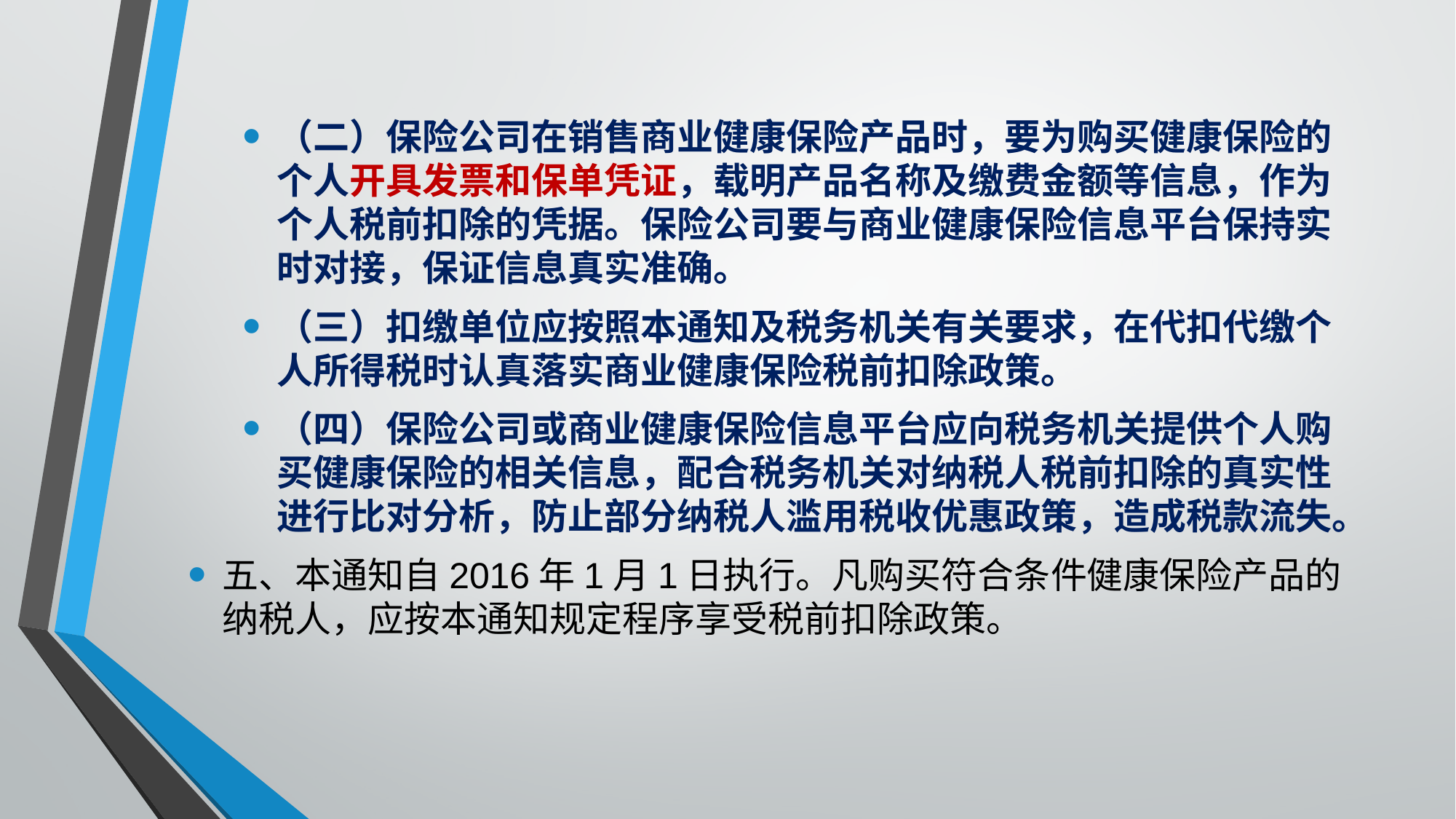

（二）保险公司在销售商业健康保险产品时，要为购买健康保险的个人开具发票和保单凭证，载明产品名称及缴费金额等信息，作为个人税前扣除的凭据。保险公司要与商业健康保险信息平台保持实时对接，保证信息真实准确。
（三）扣缴单位应按照本通知及税务机关有关要求，在代扣代缴个人所得税时认真落实商业健康保险税前扣除政策。
（四）保险公司或商业健康保险信息平台应向税务机关提供个人购买健康保险的相关信息，配合税务机关对纳税人税前扣除的真实性进行比对分析，防止部分纳税人滥用税收优惠政策，造成税款流失。
五、本通知自2016年1月1日执行。凡购买符合条件健康保险产品的纳税人，应按本通知规定程序享受税前扣除政策。